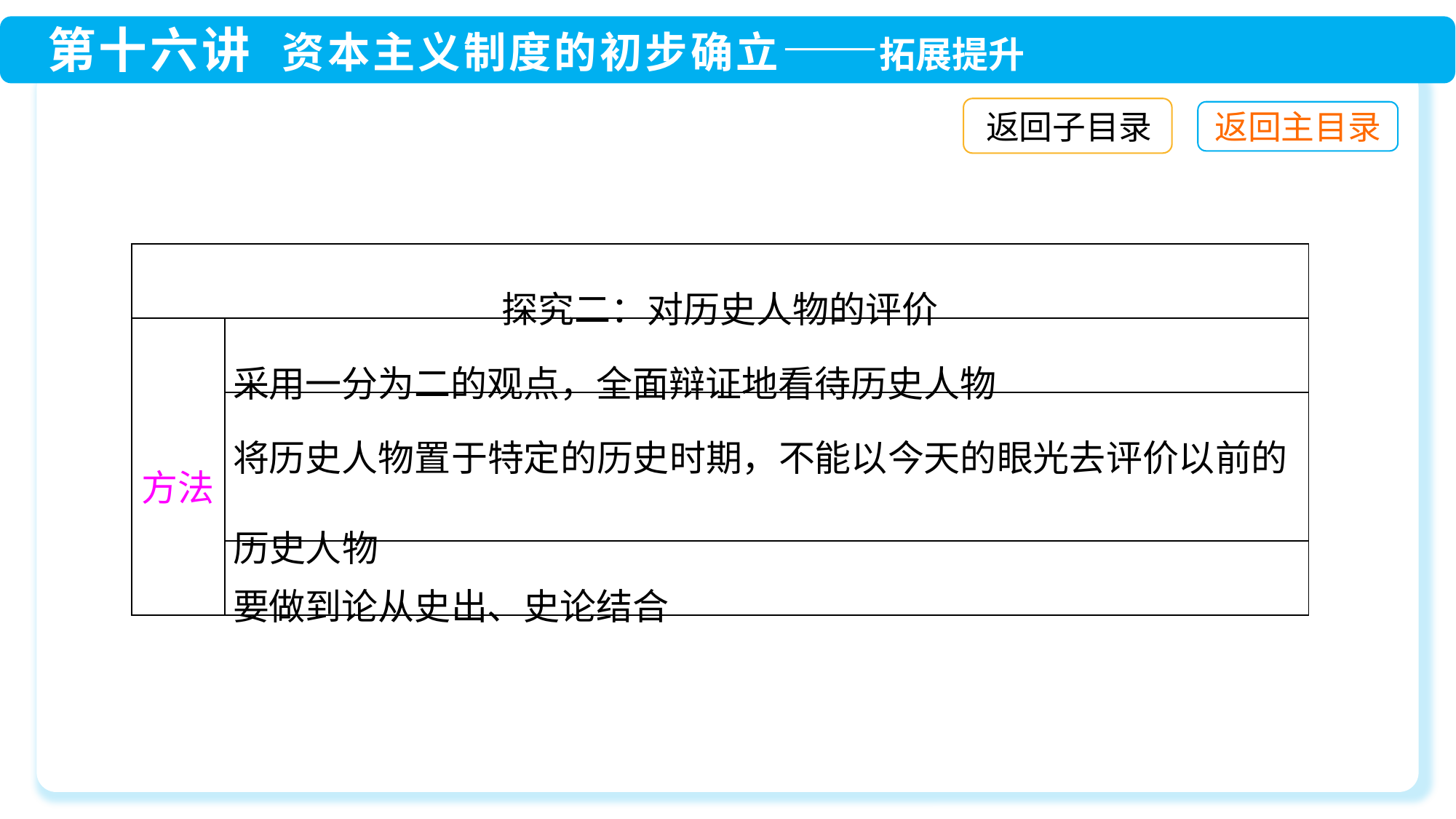

返回子目录
| 探究二：对历史人物的评价 |  |
| --- | --- |
| 方法 | 采用一分为二的观点，全面辩证地看待历史人物 |
|  | 将历史人物置于特定的历史时期，不能以今天的眼光去评价以前的历史人物 |
|  | 要做到论从史出、史论结合 |